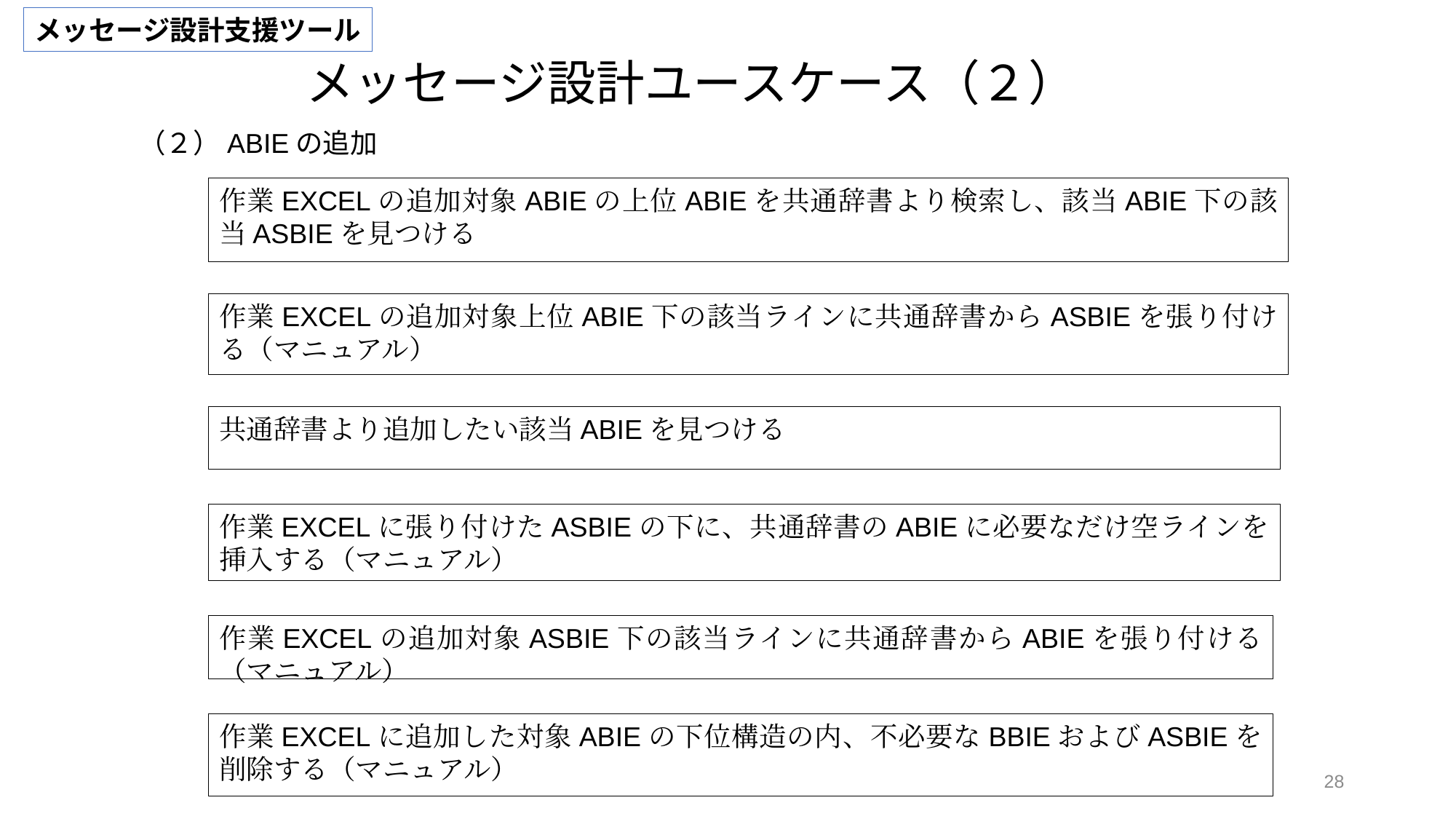

メッセージ設計支援ツール
メッセージ設計ユースケース（２）
（２）ABIEの追加

作業EXCELの追加対象ABIEの上位ABIEを共通辞書より検索し、該当ABIE下の該当ASBIEを見つける
作業EXCELの追加対象上位ABIE下の該当ラインに共通辞書からASBIEを張り付ける（マニュアル）
共通辞書より追加したい該当ABIEを見つける
作業EXCELに張り付けたASBIEの下に、共通辞書のABIEに必要なだけ空ラインを挿入する（マニュアル）
作業EXCELの追加対象ASBIE下の該当ラインに共通辞書からABIEを張り付ける（マニュアル）
作業EXCELに追加した対象ABIEの下位構造の内、不必要なBBIEおよびASBIEを削除する（マニュアル）
28